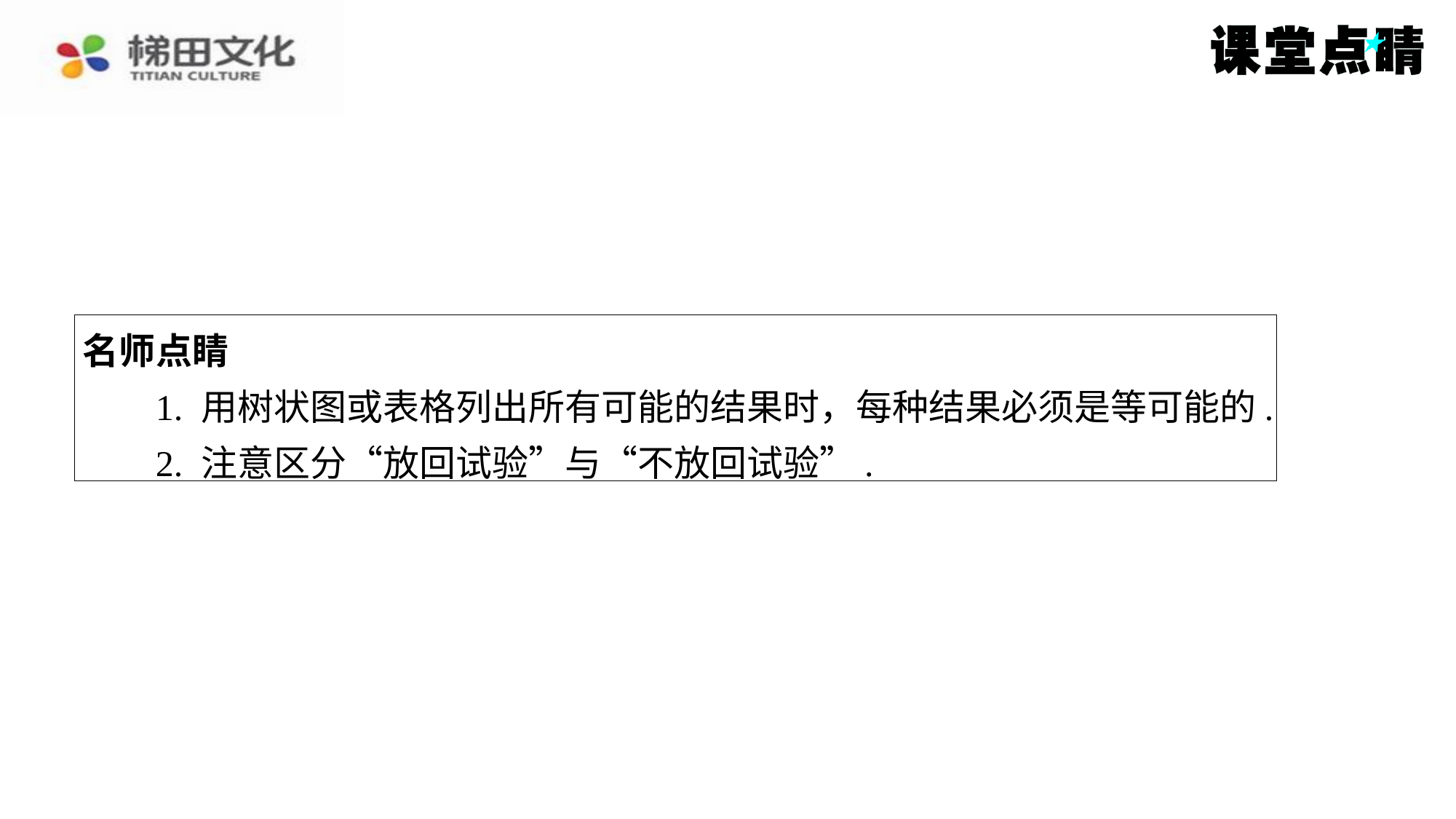

名师点睛
        1. 用树状图或表格列出所有可能的结果时，每种结果必须是等可能的.
2. 注意区分“放回试验”与“不放回试验”.